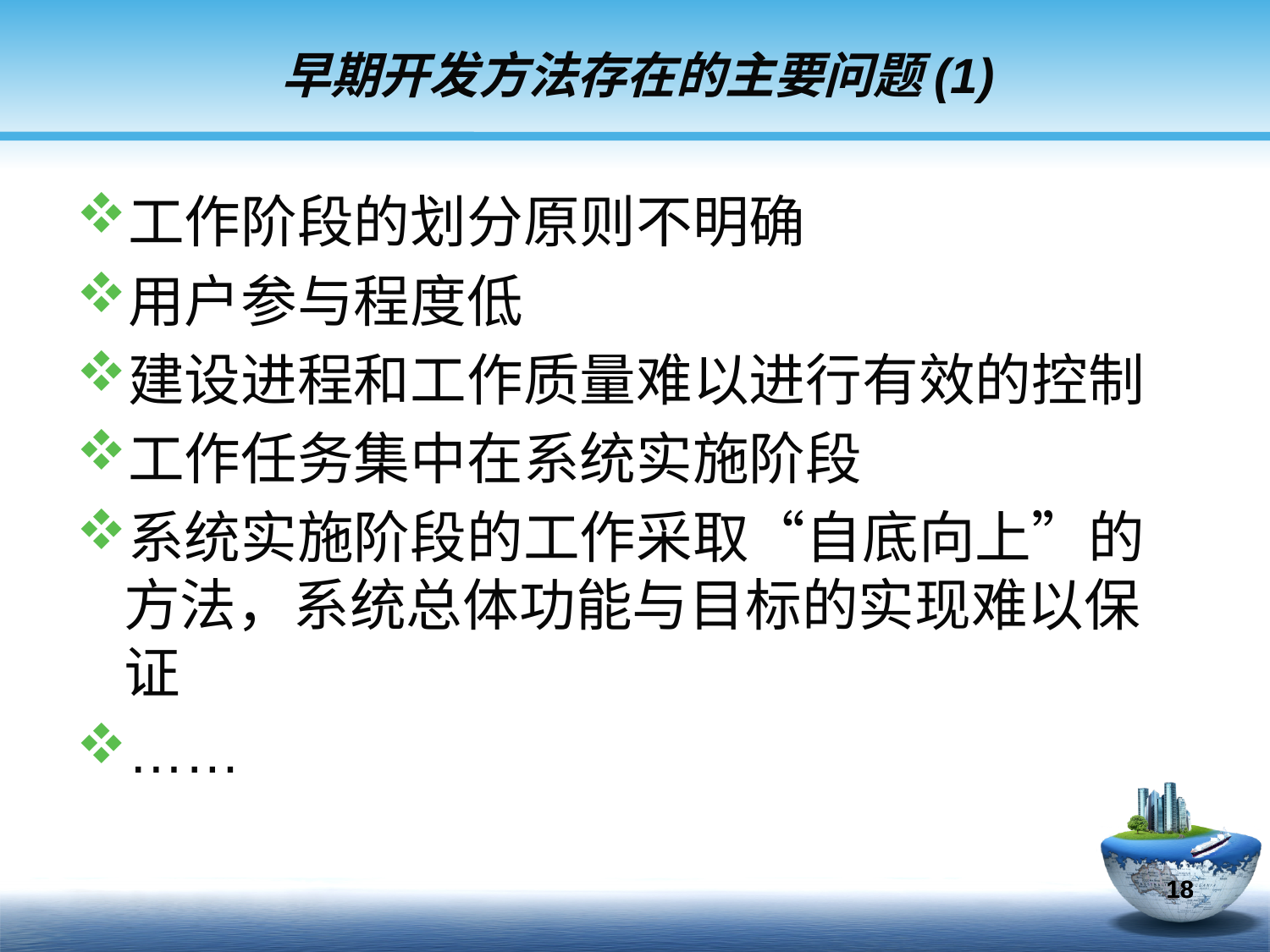

工作阶段的划分原则不明确
用户参与程度低
建设进程和工作质量难以进行有效的控制
工作任务集中在系统实施阶段
系统实施阶段的工作采取“自底向上”的方法，系统总体功能与目标的实现难以保证
……
早期开发方法存在的主要问题(1)
18
18